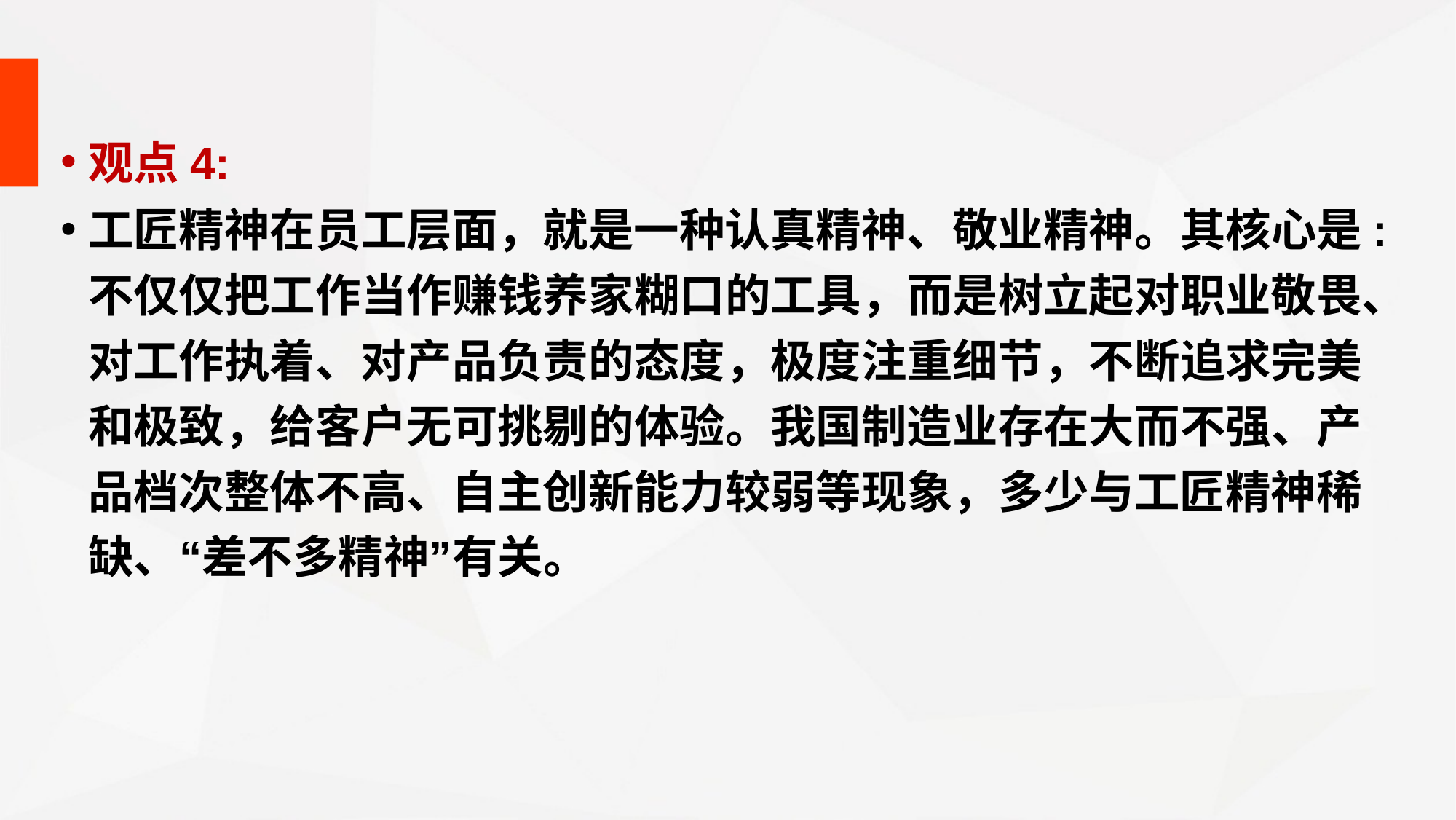

观点4:
工匠精神在员工层面，就是一种认真精神、敬业精神。其核心是:不仅仅把工作当作赚钱养家糊口的工具，而是树立起对职业敬畏、对工作执着、对产品负责的态度，极度注重细节，不断追求完美和极致，给客户无可挑剔的体验。我国制造业存在大而不强、产品档次整体不高、自主创新能力较弱等现象，多少与工匠精神稀缺、“差不多精神”有关。